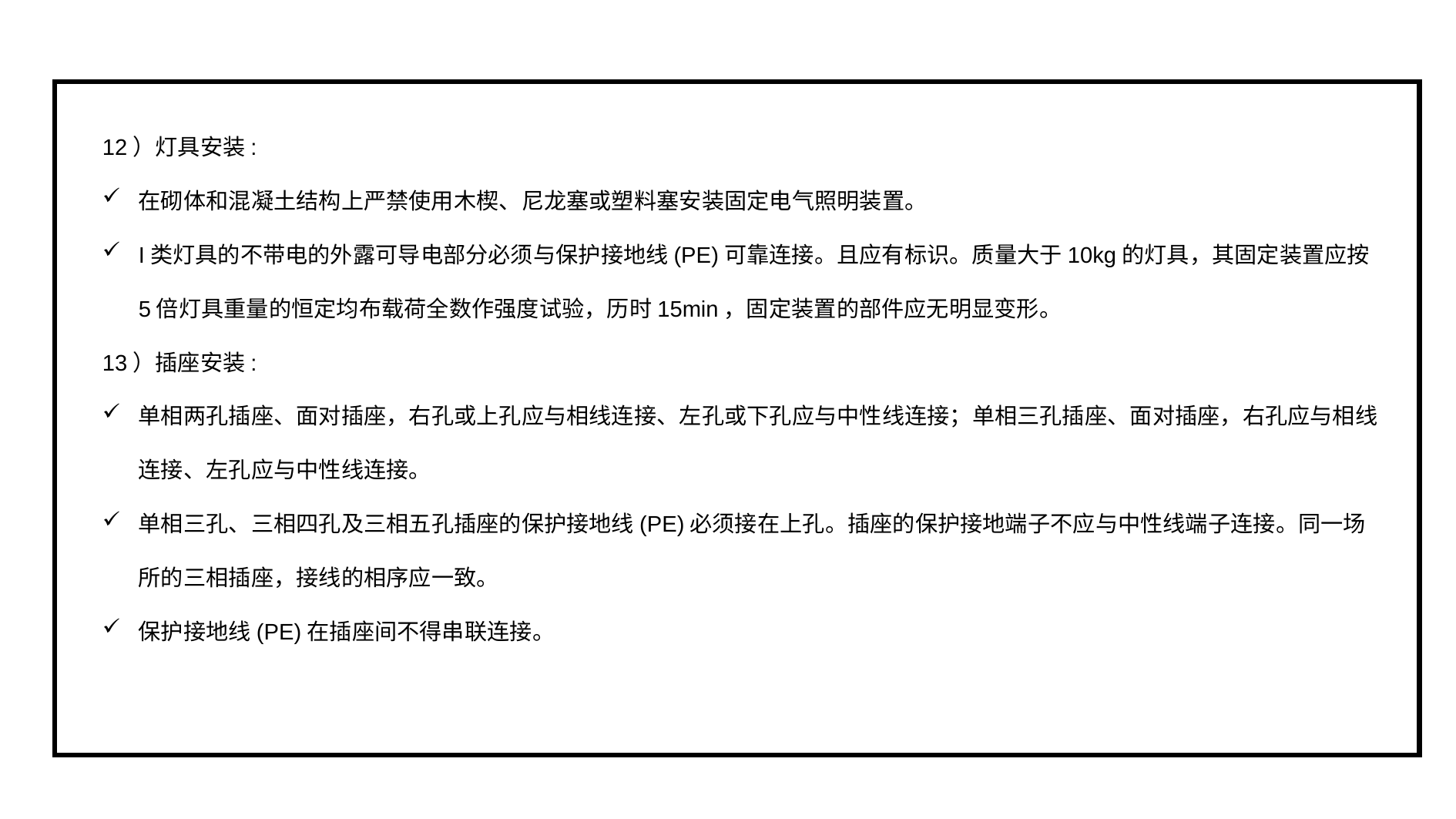

12）灯具安装:
在砌体和混凝土结构上严禁使用木楔、尼龙塞或塑料塞安装固定电气照明装置。
I类灯具的不带电的外露可导电部分必须与保护接地线(PE)可靠连接。且应有标识。质量大于10kg的灯具，其固定装置应按5倍灯具重量的恒定均布载荷全数作强度试验，历时15min，固定装置的部件应无明显变形。
13）插座安装:
单相两孔插座、面对插座，右孔或上孔应与相线连接、左孔或下孔应与中性线连接；单相三孔插座、面对插座，右孔应与相线连接、左孔应与中性线连接。
单相三孔、三相四孔及三相五孔插座的保护接地线(PE)必须接在上孔。插座的保护接地端子不应与中性线端子连接。同一场所的三相插座，接线的相序应一致。
保护接地线(PE)在插座间不得串联连接。